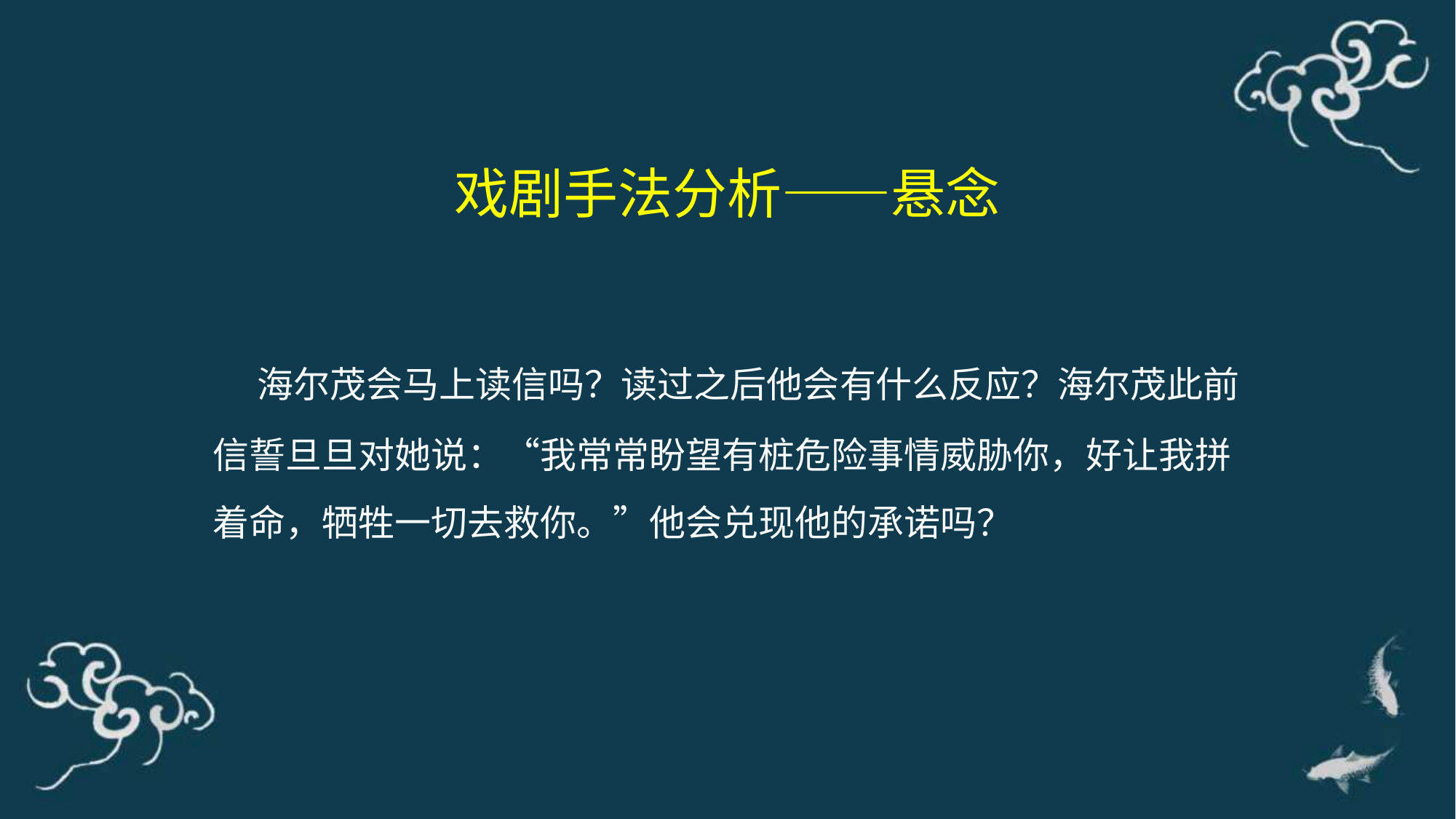

戏剧手法分析——悬念
   海尔茂会马上读信吗？读过之后他会有什么反应？海尔茂此前信誓旦旦对她说：“我常常盼望有桩危险事情威胁你，好让我拼着命，牺牲一切去救你。”他会兑现他的承诺吗？